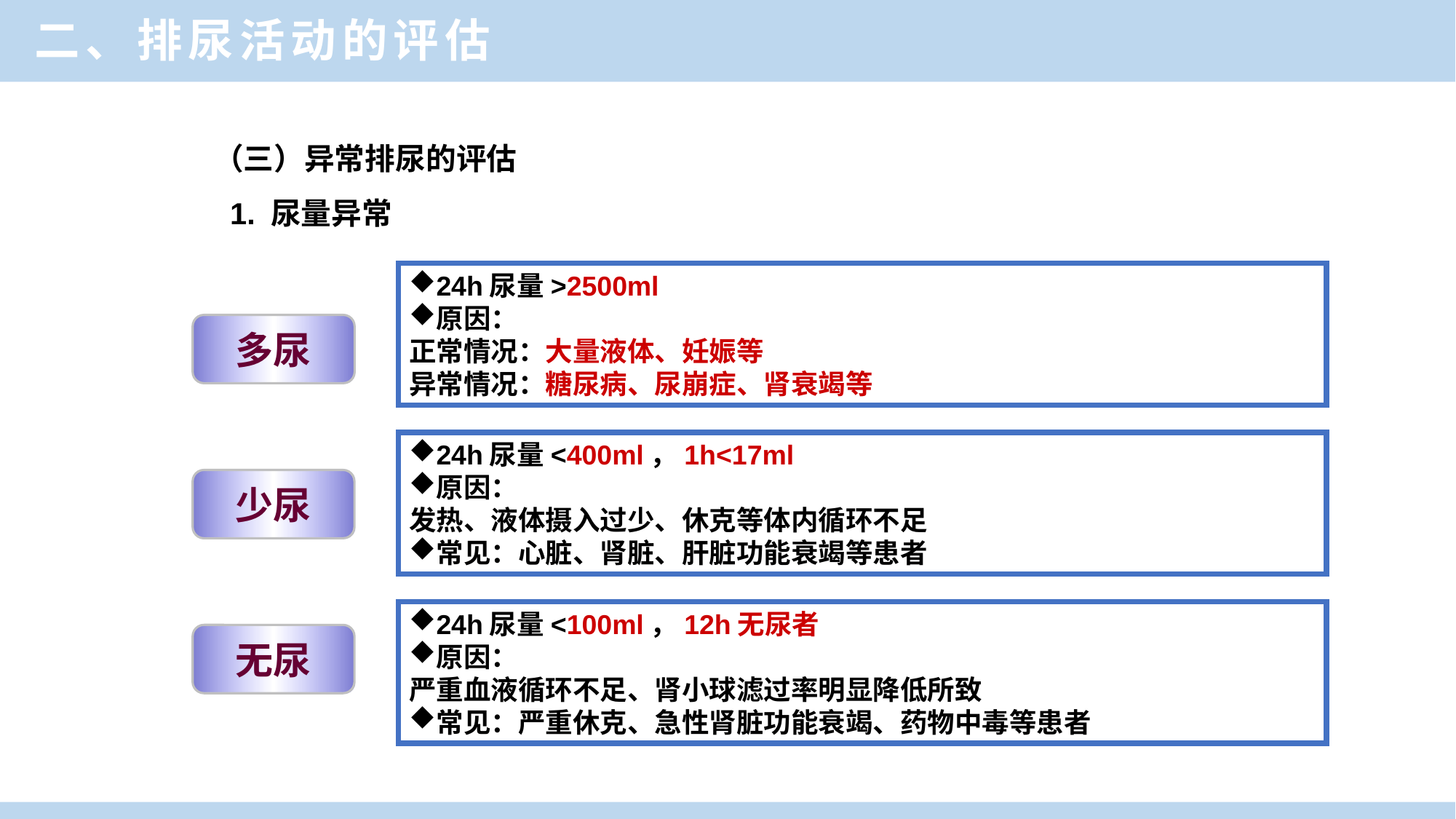

二、排尿活动的评估
（三）异常排尿的评估
  1. 尿量异常
24h尿量>2500ml
原因：
正常情况：大量液体、妊娠等
异常情况：糖尿病、尿崩症、肾衰竭等
多尿
24h尿量<400ml，1h<17ml
原因：
发热、液体摄入过少、休克等体内循环不足
常见：心脏、肾脏、肝脏功能衰竭等患者
少尿
24h尿量<100ml，12h无尿者
原因：
严重血液循环不足、肾小球滤过率明显降低所致
常见：严重休克、急性肾脏功能衰竭、药物中毒等患者
无尿